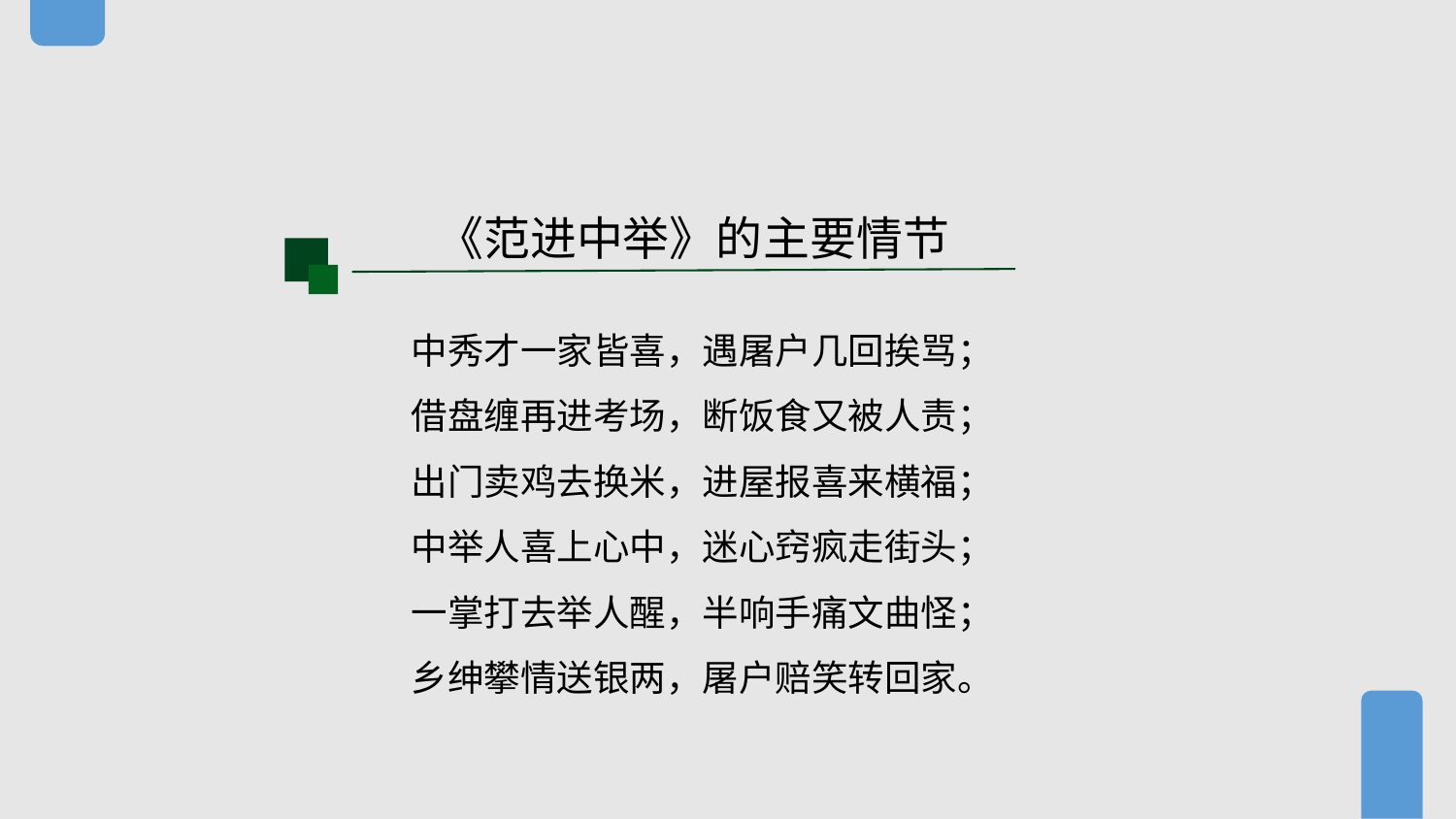

《范进中举》的主要情节

中秀才一家皆喜，遇屠户几回挨骂；
借盘缠再进考场，断饭食又被人责；
出门卖鸡去换米，进屋报喜来横福；
中举人喜上心中，迷心窍疯走街头；
一掌打去举人醒，半响手痛文曲怪；
乡绅攀情送银两，屠户赔笑转回家。